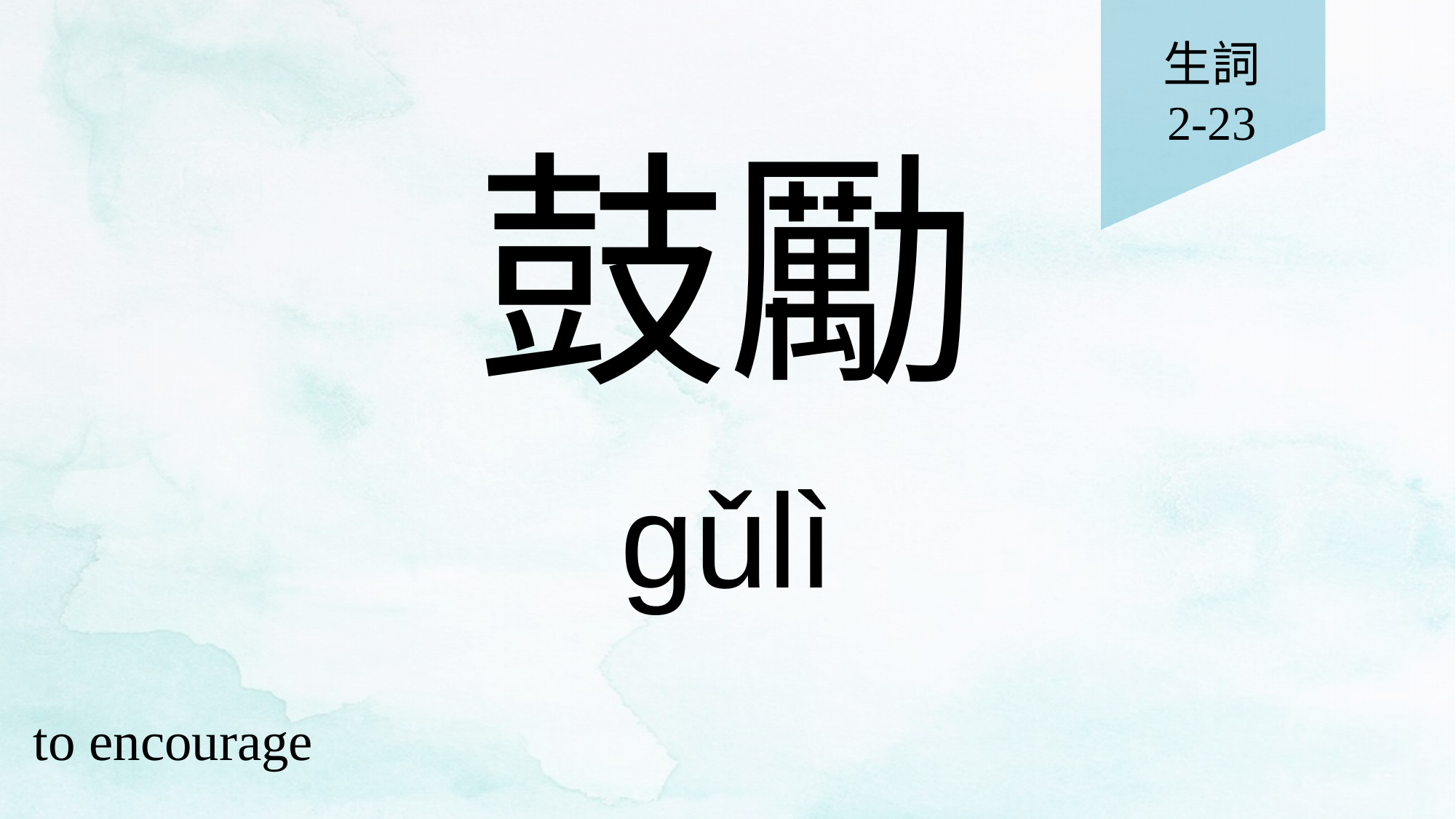

生詞
2-23
# 鼓勵
gǔlì
to encourage